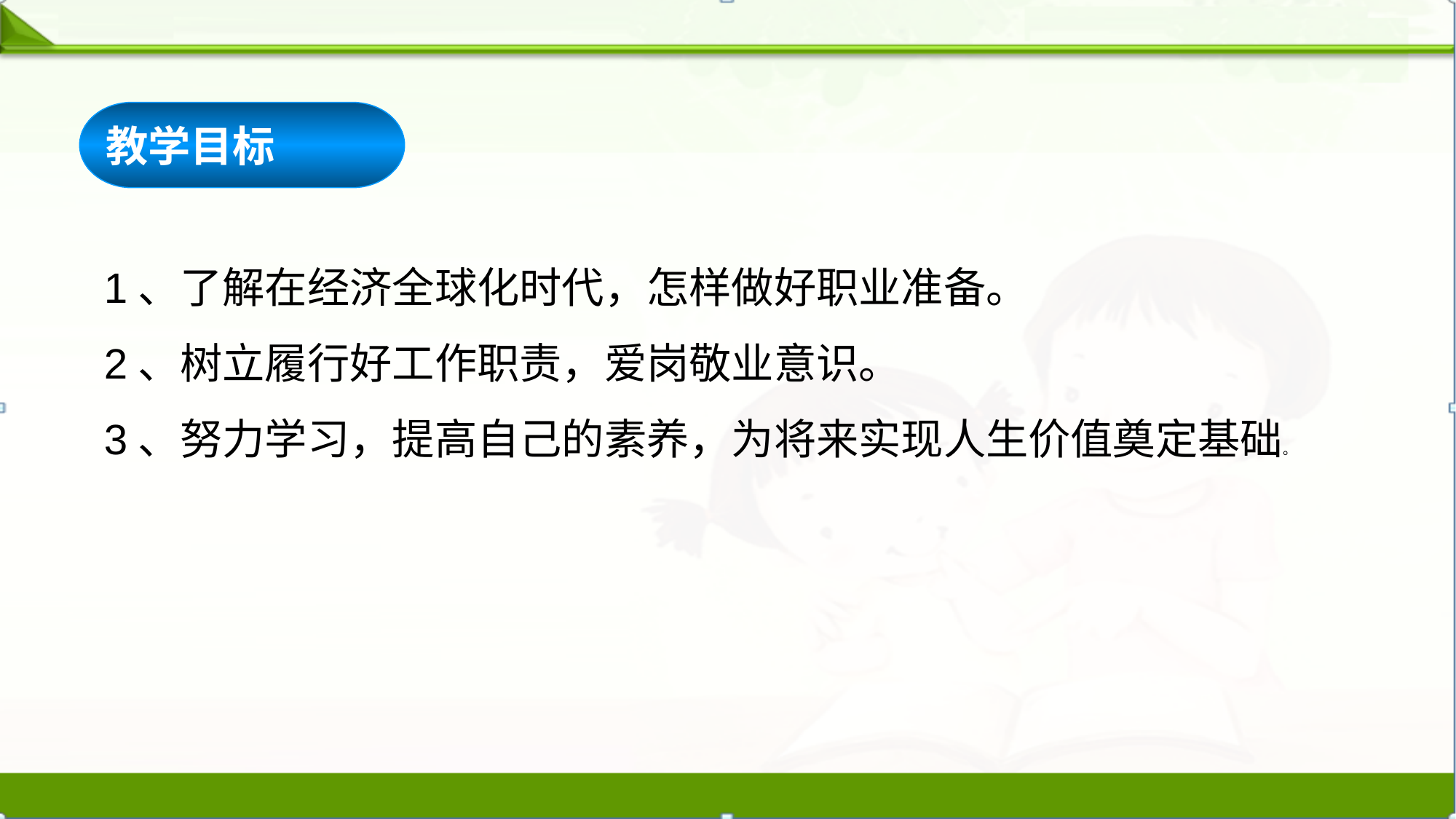

教学目标
1、了解在经济全球化时代，怎样做好职业准备。
2、树立履行好工作职责，爱岗敬业意识。
3、努力学习，提高自己的素养，为将来实现人生价值奠定基础。